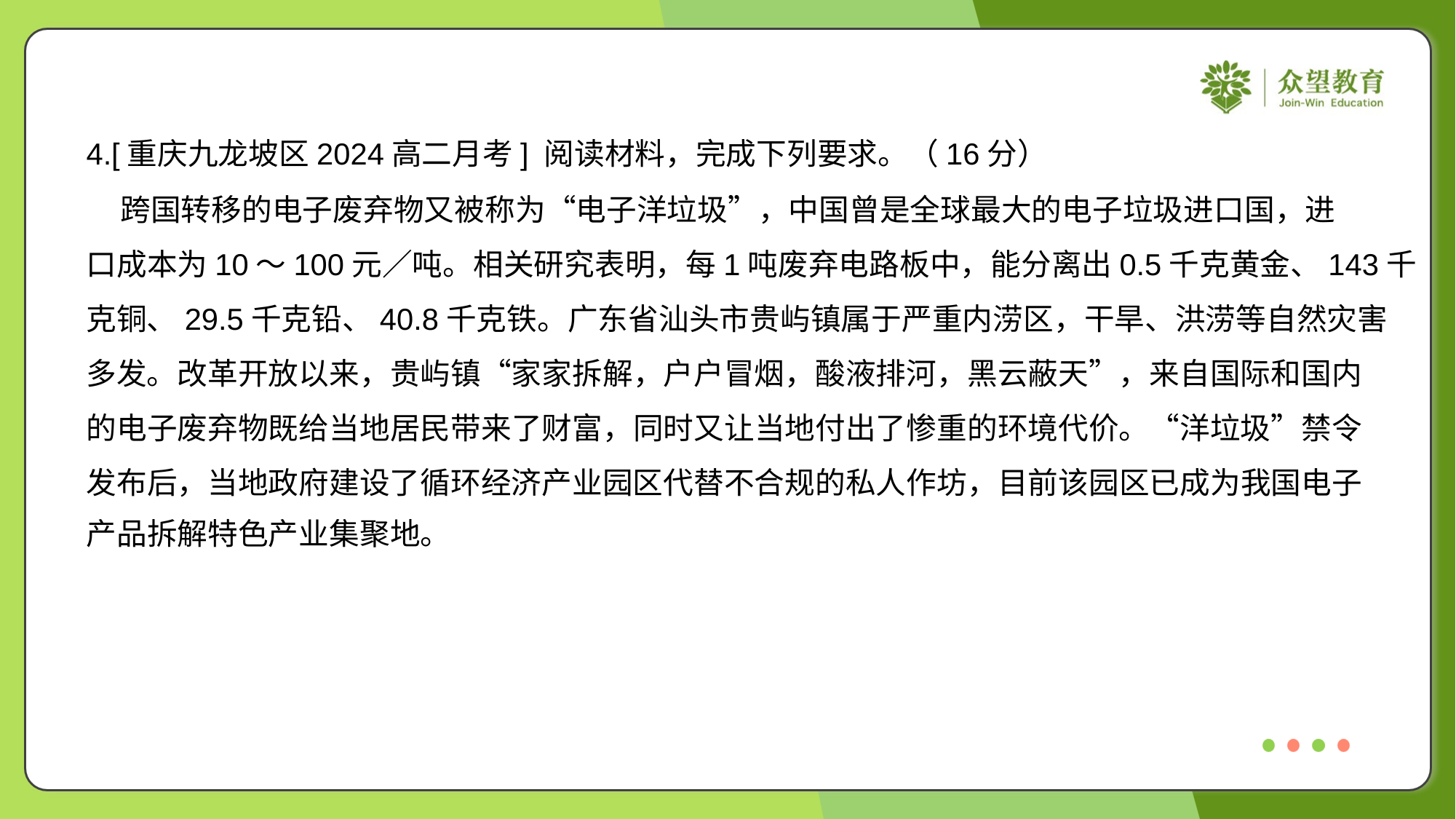

4.[重庆九龙坡区2024高二月考] 阅读材料，完成下列要求。（16分）
    跨国转移的电子废弃物又被称为“电子洋垃圾”，中国曾是全球最大的电子垃圾进口国，进
口成本为10～100元／吨。相关研究表明，每1吨废弃电路板中，能分离出0.5千克黄金、143千
克铜、29.5千克铅、40.8千克铁。广东省汕头市贵屿镇属于严重内涝区，干旱、洪涝等自然灾害
多发。改革开放以来，贵屿镇“家家拆解，户户冒烟，酸液排河，黑云蔽天”，来自国际和国内
的电子废弃物既给当地居民带来了财富，同时又让当地付出了惨重的环境代价。“洋垃圾”禁令
发布后，当地政府建设了循环经济产业园区代替不合规的私人作坊，目前该园区已成为我国电子
产品拆解特色产业集聚地。